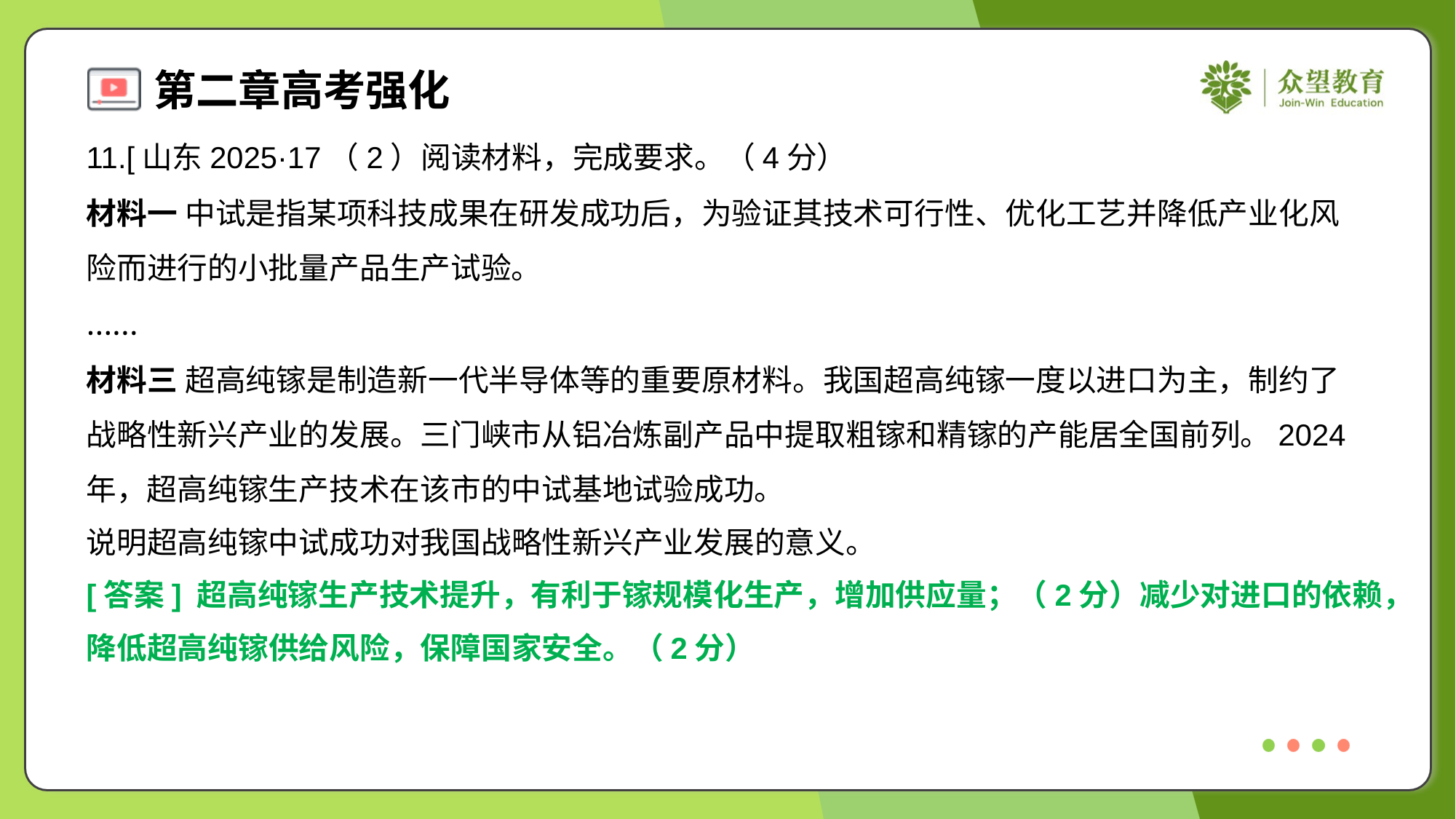

11.[山东2025·17（2）阅读材料，完成要求。（4分）
材料一 中试是指某项科技成果在研发成功后，为验证其技术可行性、优化工艺并降低产业化风
险而进行的小批量产品生产试验。
……
材料三 超高纯镓是制造新一代半导体等的重要原材料。我国超高纯镓一度以进口为主，制约了
战略性新兴产业的发展。三门峡市从铝冶炼副产品中提取粗镓和精镓的产能居全国前列。2024
年，超高纯镓生产技术在该市的中试基地试验成功。
说明超高纯镓中试成功对我国战略性新兴产业发展的意义。
[答案] 超高纯镓生产技术提升，有利于镓规模化生产，增加供应量；（2分）减少对进口的依赖，
降低超高纯镓供给风险，保障国家安全。（2分）